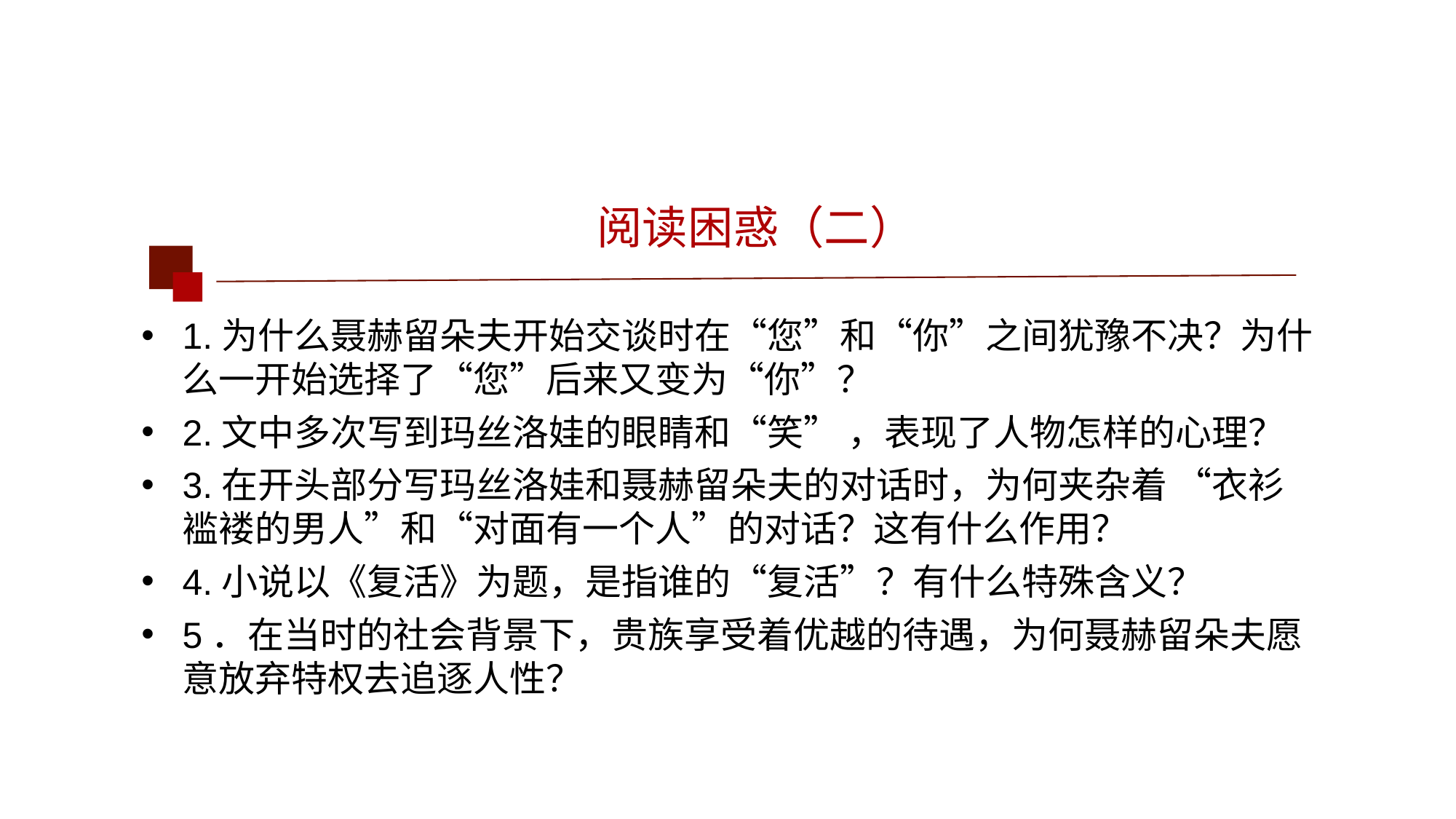

阅读困惑（二）

1.为什么聂赫留朵夫开始交谈时在“您”和“你”之间犹豫不决？为什么一开始选择了“您”后来又变为“你”？
2.文中多次写到玛丝洛娃的眼睛和“笑” ，表现了人物怎样的心理？
3.在开头部分写玛丝洛娃和聂赫留朵夫的对话时，为何夹杂着 “衣衫褴褛的男人”和“对面有一个人”的对话？这有什么作用？
4.小说以《复活》为题，是指谁的“复活”？有什么特殊含义？
5．在当时的社会背景下，贵族享受着优越的待遇，为何聂赫留朵夫愿意放弃特权去追逐人性？